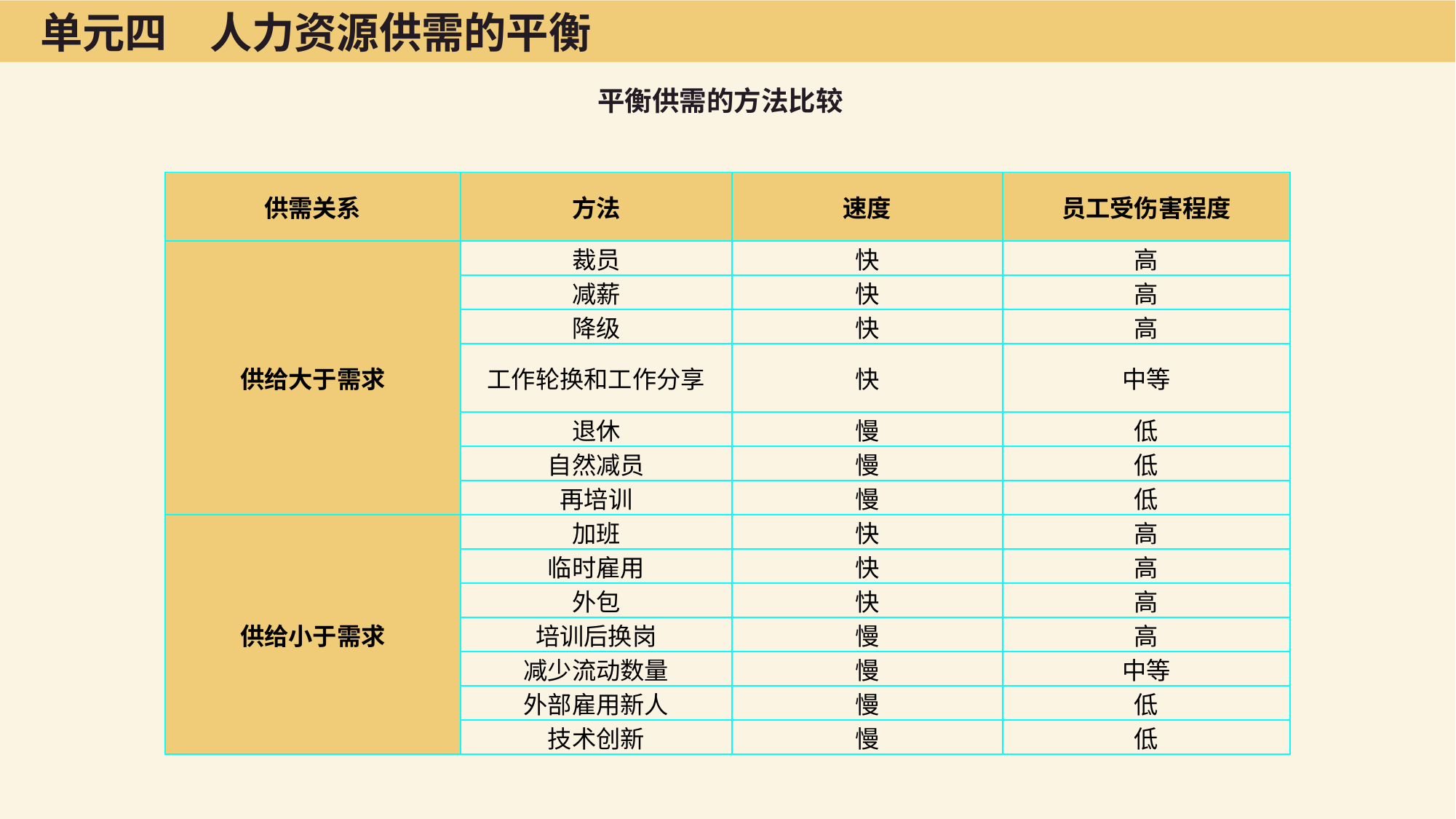

单元四　人力资源供需的平衡
平衡供需的方法比较
| 供需关系 | 方法 | 速度 | 员工受伤害程度 |
| --- | --- | --- | --- |
| 供给大于需求 | 裁员 | 快 | 高 |
|  | 减薪 | 快 | 高 |
|  | 降级 | 快 | 高 |
|  | 工作轮换和工作分享 | 快 | 中等 |
|  | 退休 | 慢 | 低 |
|  | 自然减员 | 慢 | 低 |
|  | 再培训 | 慢 | 低 |
| 供给小于需求 | 加班 | 快 | 高 |
|  | 临时雇用 | 快 | 高 |
|  | 外包 | 快 | 高 |
|  | 培训后换岗 | 慢 | 高 |
|  | 减少流动数量 | 慢 | 中等 |
|  | 外部雇用新人 | 慢 | 低 |
|  | 技术创新 | 慢 | 低 |